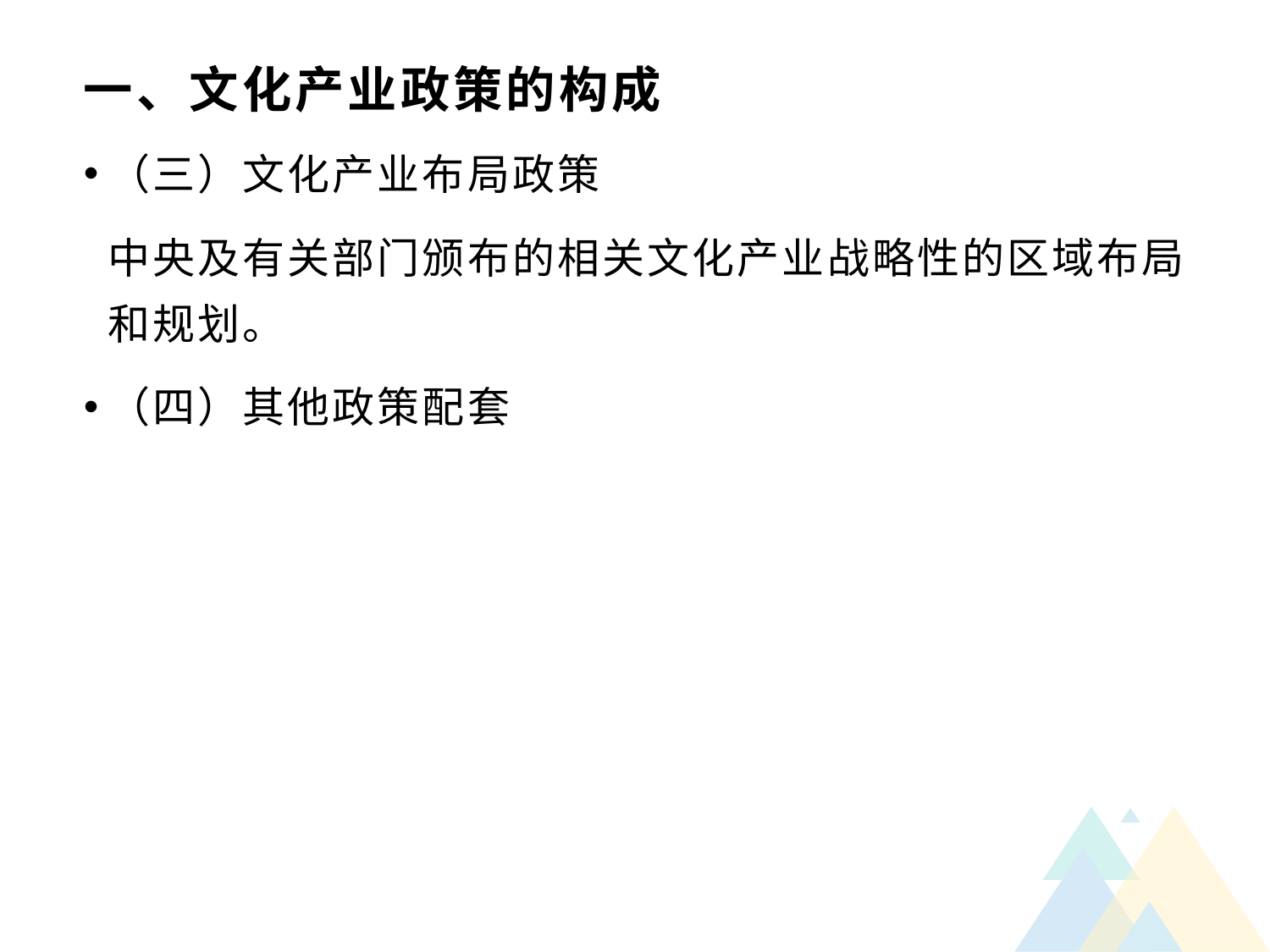

# 一、文化产业政策的构成
（三）文化产业布局政策
	中央及有关部门颁布的相关文化产业战略性的区域布局和规划。
（四）其他政策配套